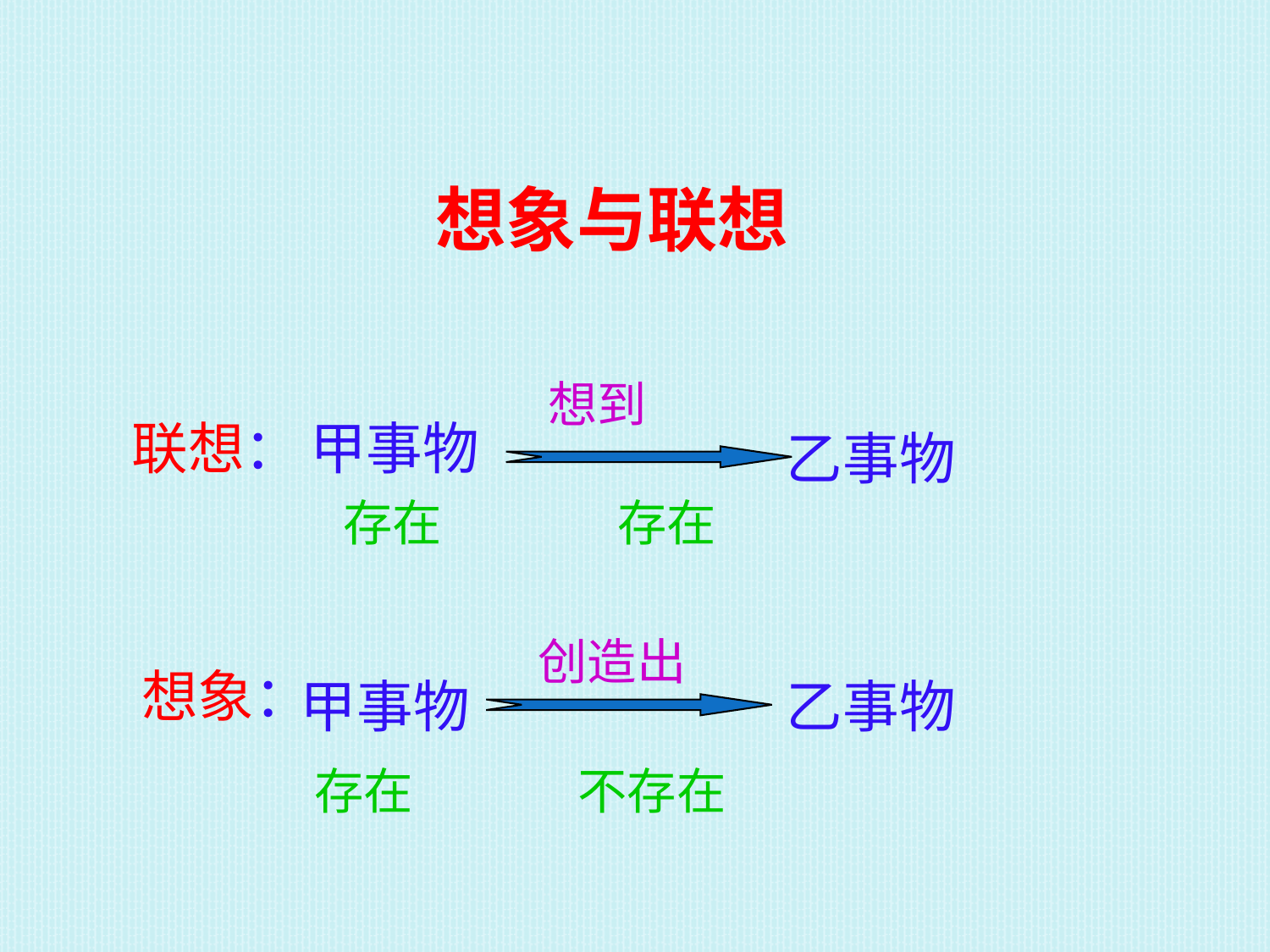

想象与联想

想到
联想：
甲事物

乙事物

 存在                存在

创造出
想象：
甲事物
乙事物

  存在               不存在